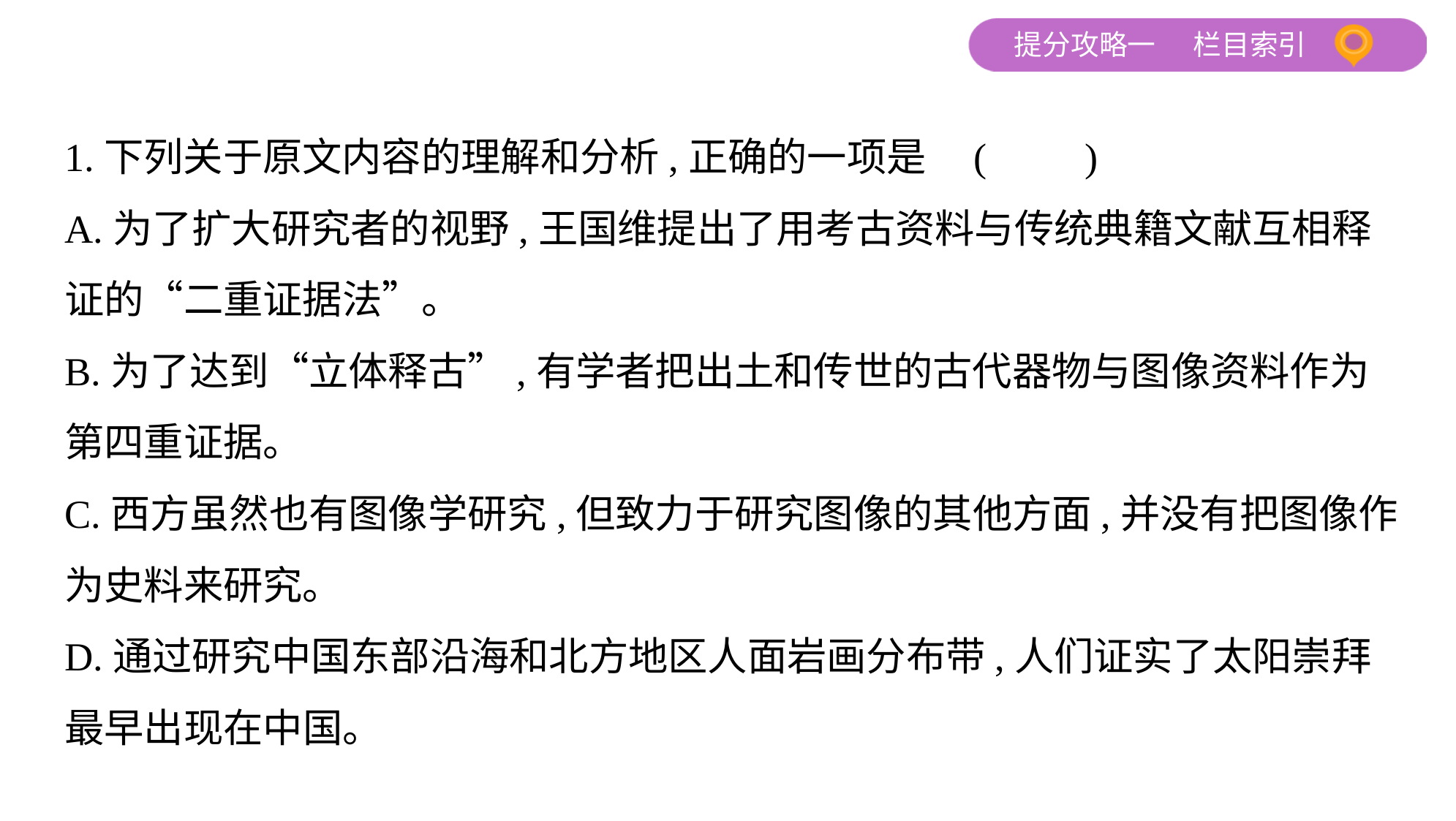

1.下列关于原文内容的理解和分析,正确的一项是 (　　)
A.为了扩大研究者的视野,王国维提出了用考古资料与传统典籍文献互相释
证的“二重证据法”。
B.为了达到“立体释古”,有学者把出土和传世的古代器物与图像资料作为
第四重证据。
C.西方虽然也有图像学研究,但致力于研究图像的其他方面,并没有把图像作
为史料来研究。
D.通过研究中国东部沿海和北方地区人面岩画分布带,人们证实了太阳崇拜
最早出现在中国。